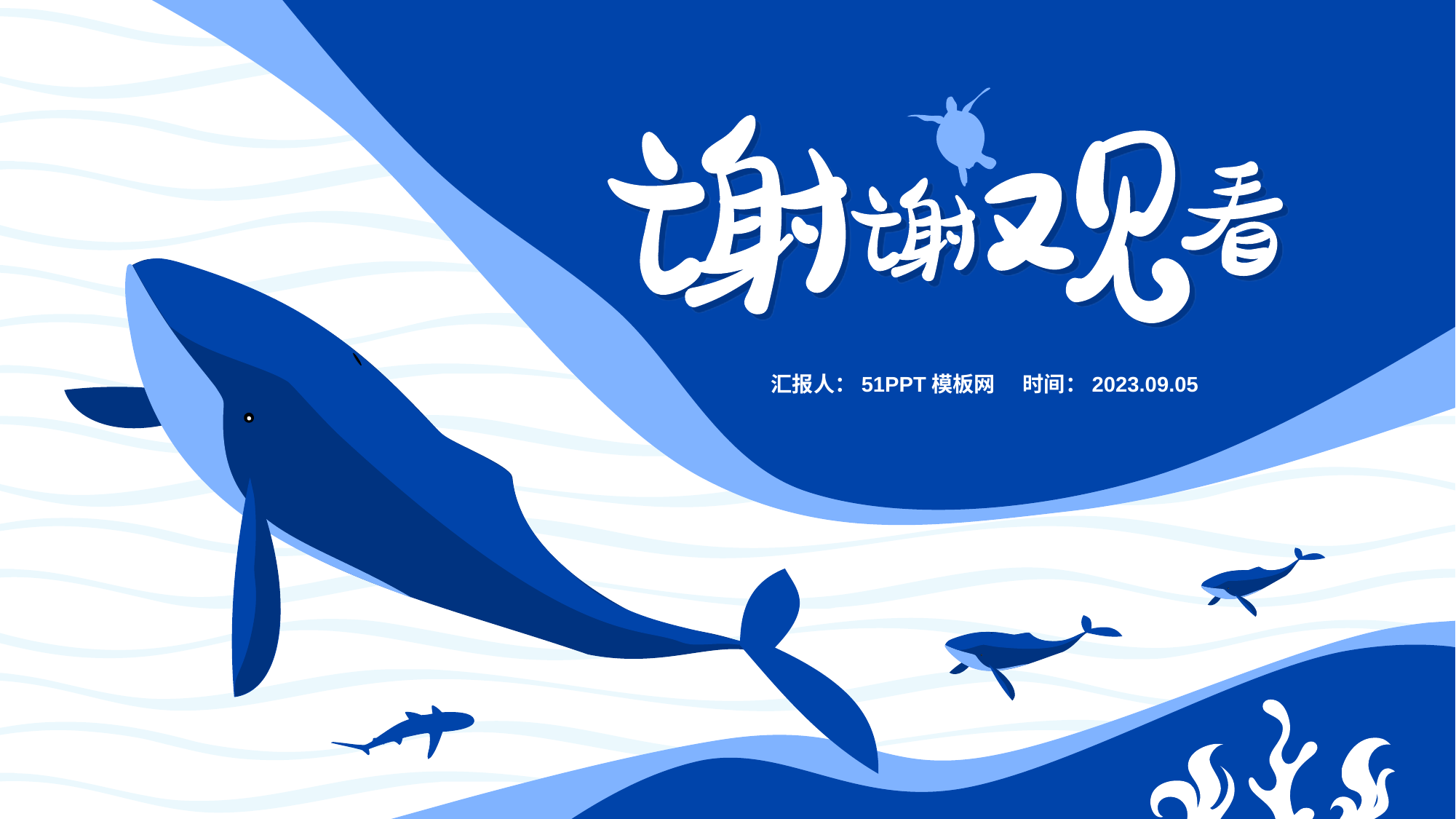

谢谢观看

保
态

生
护

洋
海

时间：2023.09.05
汇报人：51PPT模板网